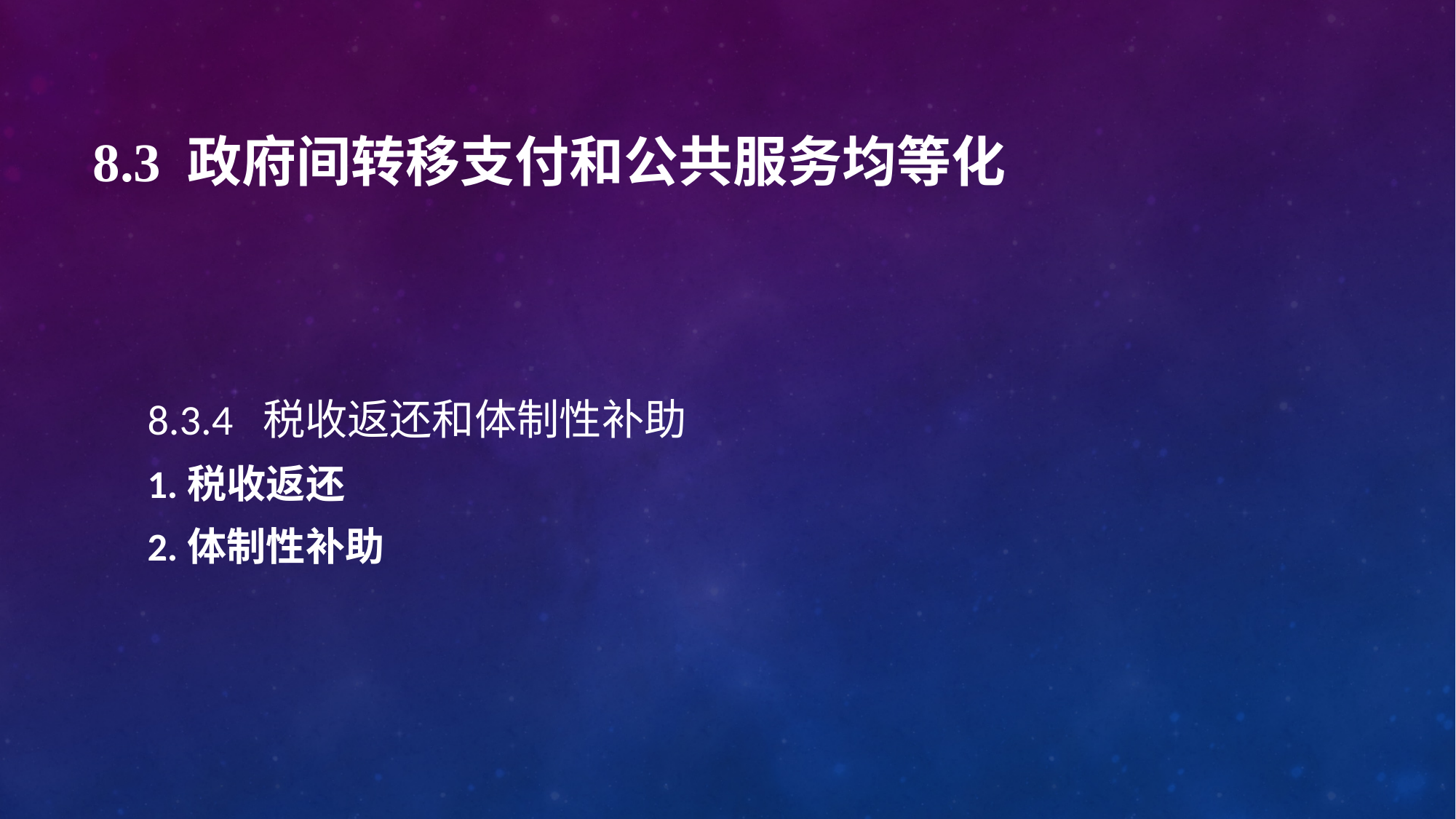

# 8.3 政府间转移支付和公共服务均等化
8.3.4  税收返还和体制性补助
1.税收返还
2.体制性补助